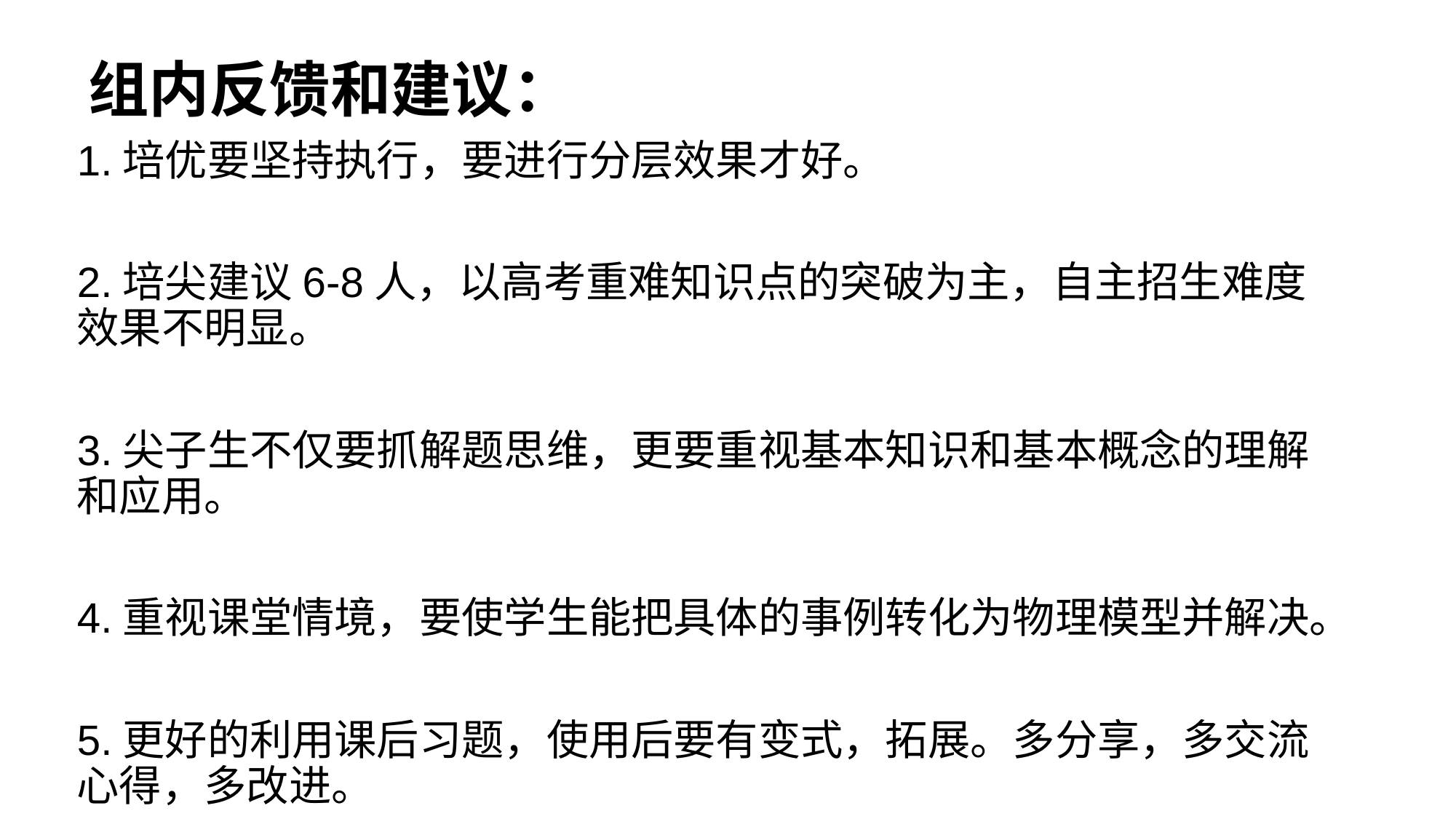

组内反馈和建议：
1.培优要坚持执行，要进行分层效果才好。

2.培尖建议6-8人，以高考重难知识点的突破为主，自主招生难度效果不明显。

3.尖子生不仅要抓解题思维，更要重视基本知识和基本概念的理解和应用。

4.重视课堂情境，要使学生能把具体的事例转化为物理模型并解决。

5.更好的利用课后习题，使用后要有变式，拓展。多分享，多交流心得，多改进。